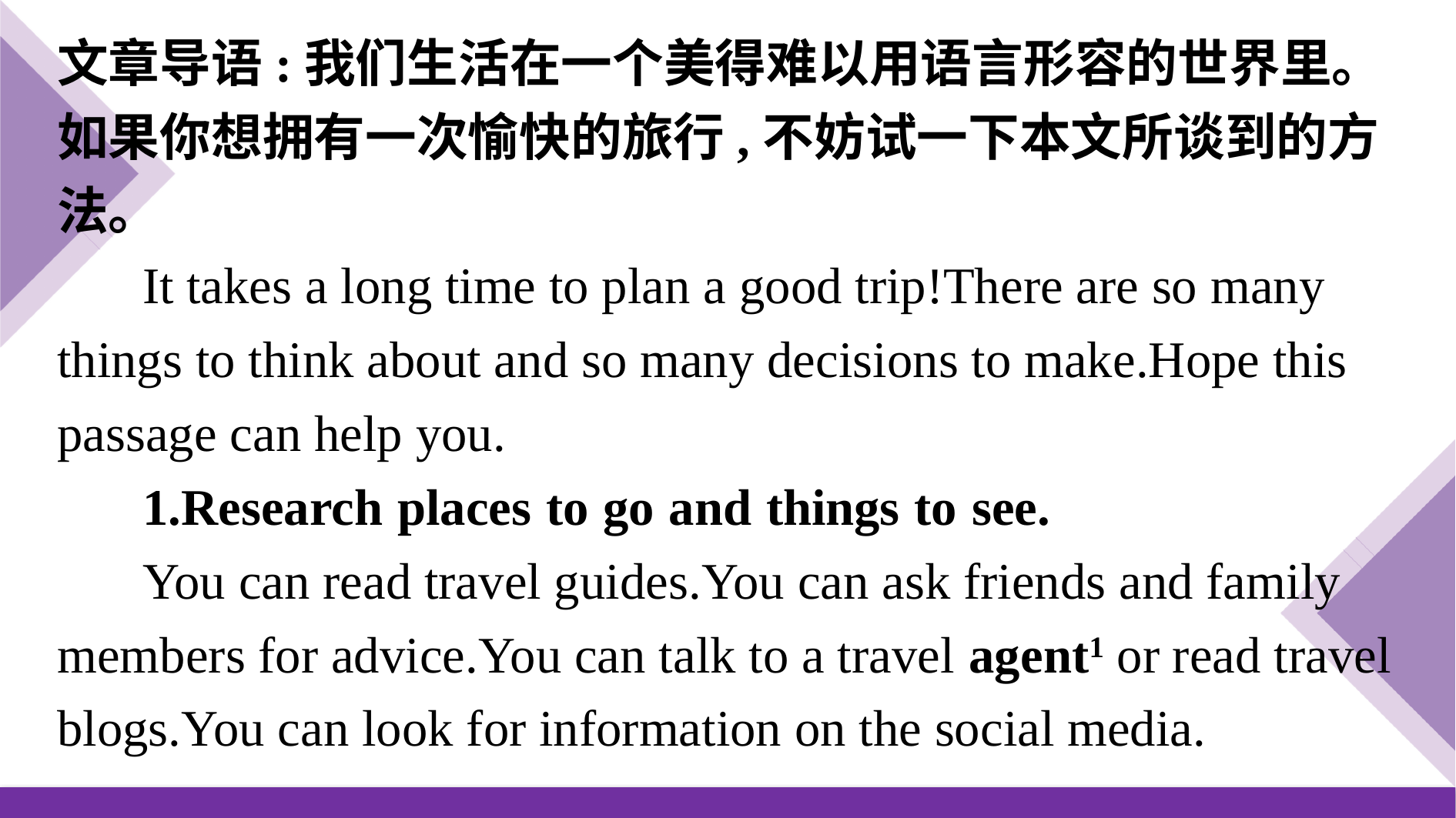

文章导语:我们生活在一个美得难以用语言形容的世界里。如果你想拥有一次愉快的旅行,不妨试一下本文所谈到的方法。
    It takes a long time to plan a good trip!There are so many things to think about and so many decisions to make.Hope this passage can help you.
    1.Research places to go and things to see.
    You can read travel guides.You can ask friends and family members for advice.You can talk to a travel agent1 or read travel blogs.You can look for information on the social media.